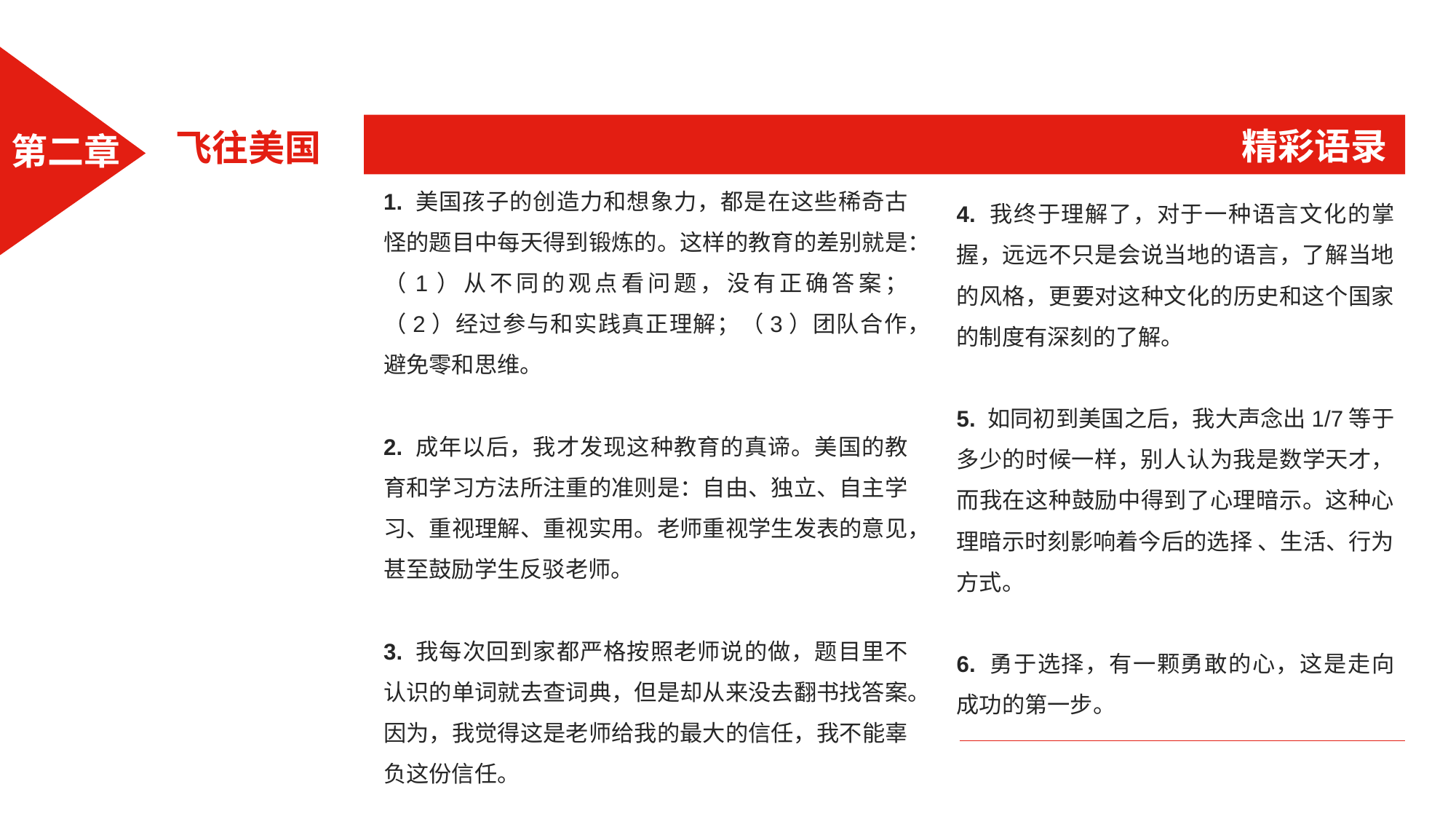

精彩语录
飞往美国
第二章
4. 我终于理解了，对于一种语言文化的掌握，远远不只是会说当地的语言，了解当地的风格，更要对这种文化的历史和这个国家的制度有深刻的了解。

5. 如同初到美国之后，我大声念出1/7等于多少的时候一样，别人认为我是数学天才，而我在这种鼓励中得到了心理暗示。这种心理暗示时刻影响着今后的选择 、生活、行为方式。

6. 勇于选择，有一颗勇敢的心，这是走向成功的第一步。

1. 美国孩子的创造力和想象力，都是在这些稀奇古怪的题目中每天得到锻炼的。这样的教育的差别就是：（1）从不同的观点看问题，没有正确答案；（2）经过参与和实践真正理解；（3）团队合作，避免零和思维。

2. 成年以后，我才发现这种教育的真谛。美国的教育和学习方法所注重的准则是：自由、独立、自主学习、重视理解、重视实用。老师重视学生发表的意见，甚至鼓励学生反驳老师。

3. 我每次回到家都严格按照老师说的做，题目里不认识的单词就去查词典，但是却从来没去翻书找答案。因为，我觉得这是老师给我的最大的信任，我不能辜负这份信任。